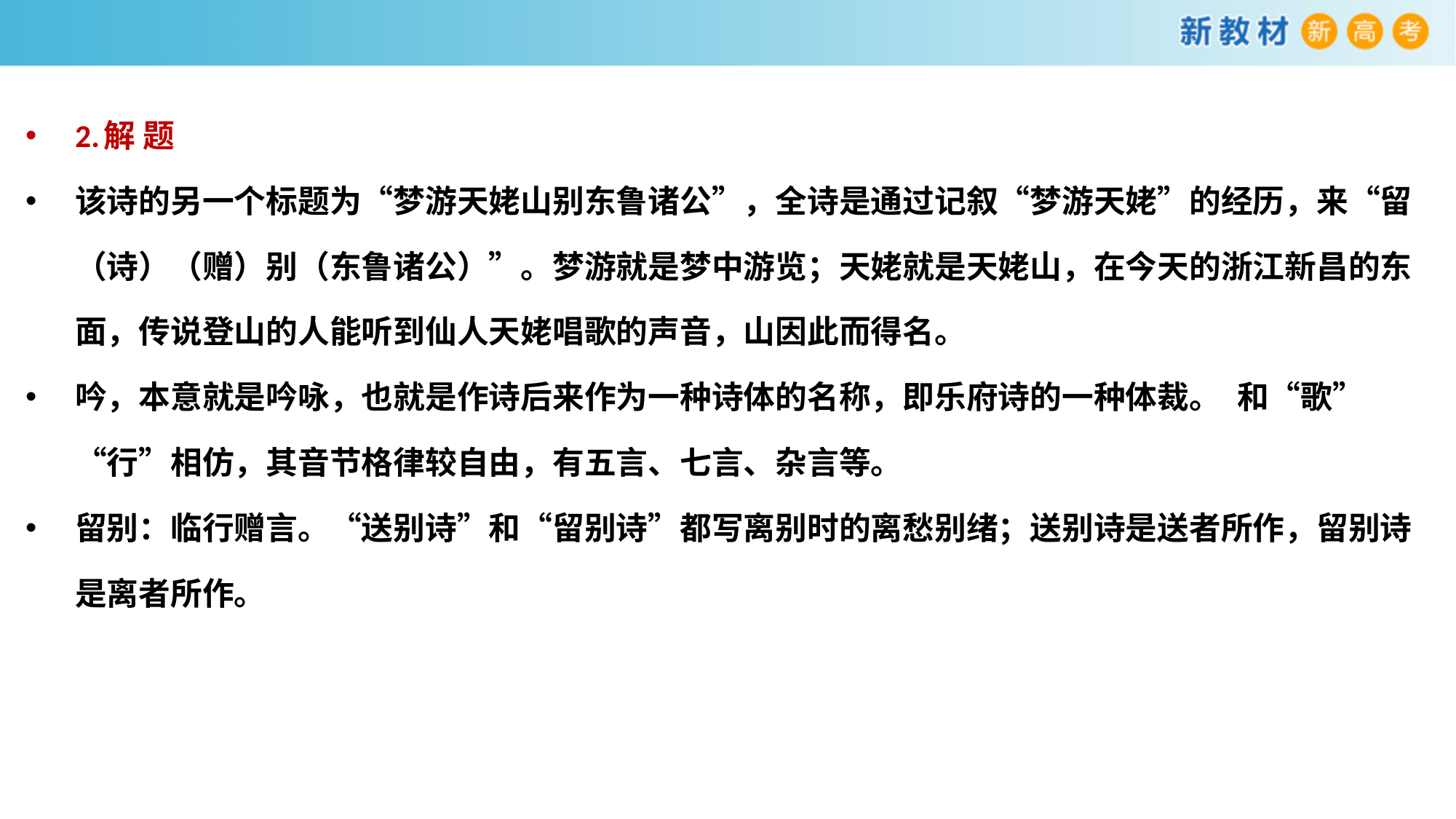

2.解 题
该诗的另一个标题为“梦游天姥山别东鲁诸公”，全诗是通过记叙“梦游天姥”的经历，来“留（诗）（赠）别（东鲁诸公）”。梦游就是梦中游览；天姥就是天姥山，在今天的浙江新昌的东面，传说登山的人能听到仙人天姥唱歌的声音，山因此而得名。
吟，本意就是吟咏，也就是作诗后来作为一种诗体的名称，即乐府诗的一种体裁。 和“歌”“行”相仿，其音节格律较自由，有五言、七言、杂言等。
留别：临行赠言。“送别诗”和“留别诗”都写离别时的离愁别绪；送别诗是送者所作，留别诗是离者所作。